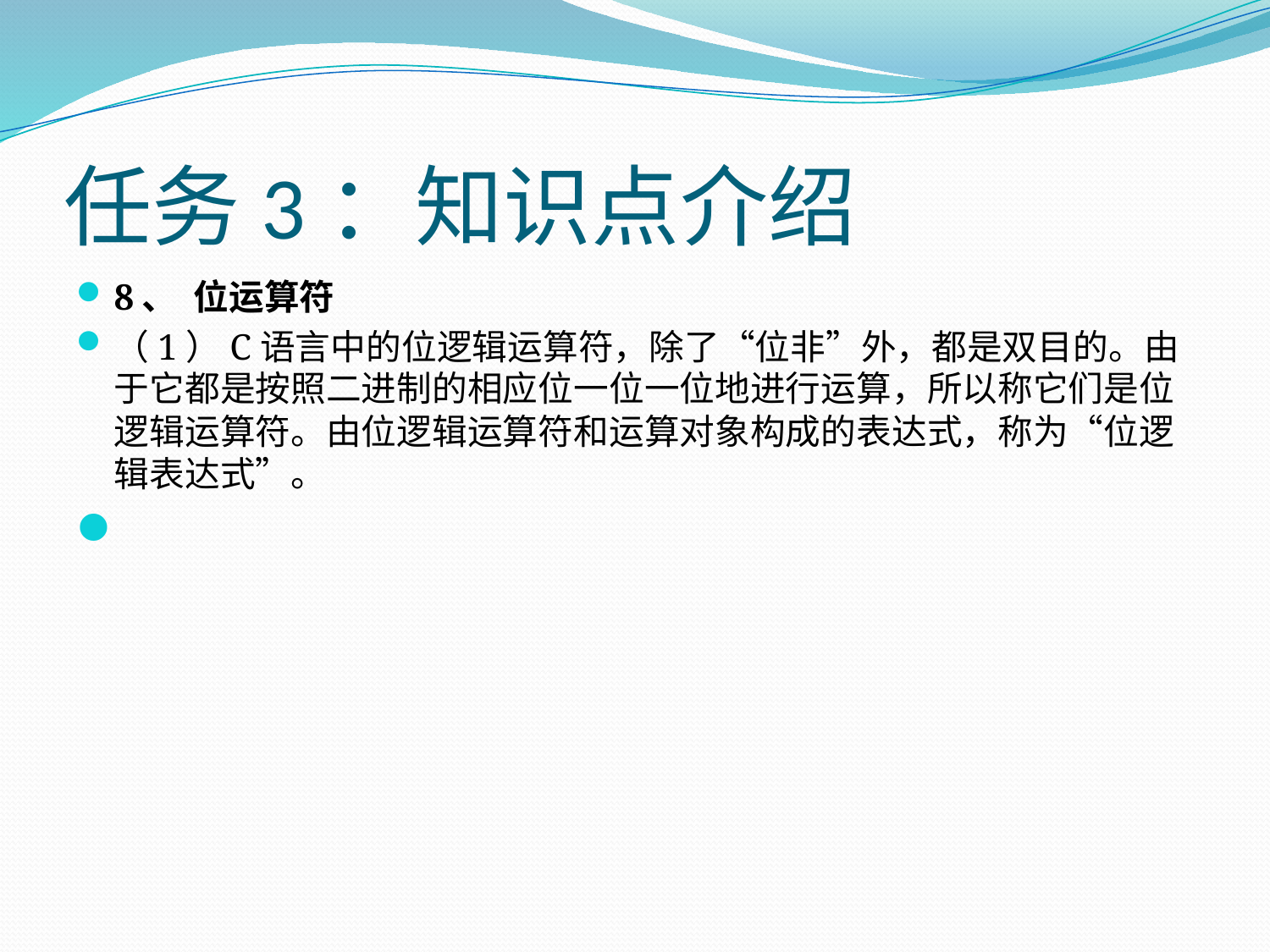

# 任务3：知识点介绍
8、  位运算符
（1）C语言中的位逻辑运算符，除了“位非”外，都是双目的。由于它都是按照二进制的相应位一位一位地进行运算，所以称它们是位逻辑运算符。由位逻辑运算符和运算对象构成的表达式，称为“位逻辑表达式”。